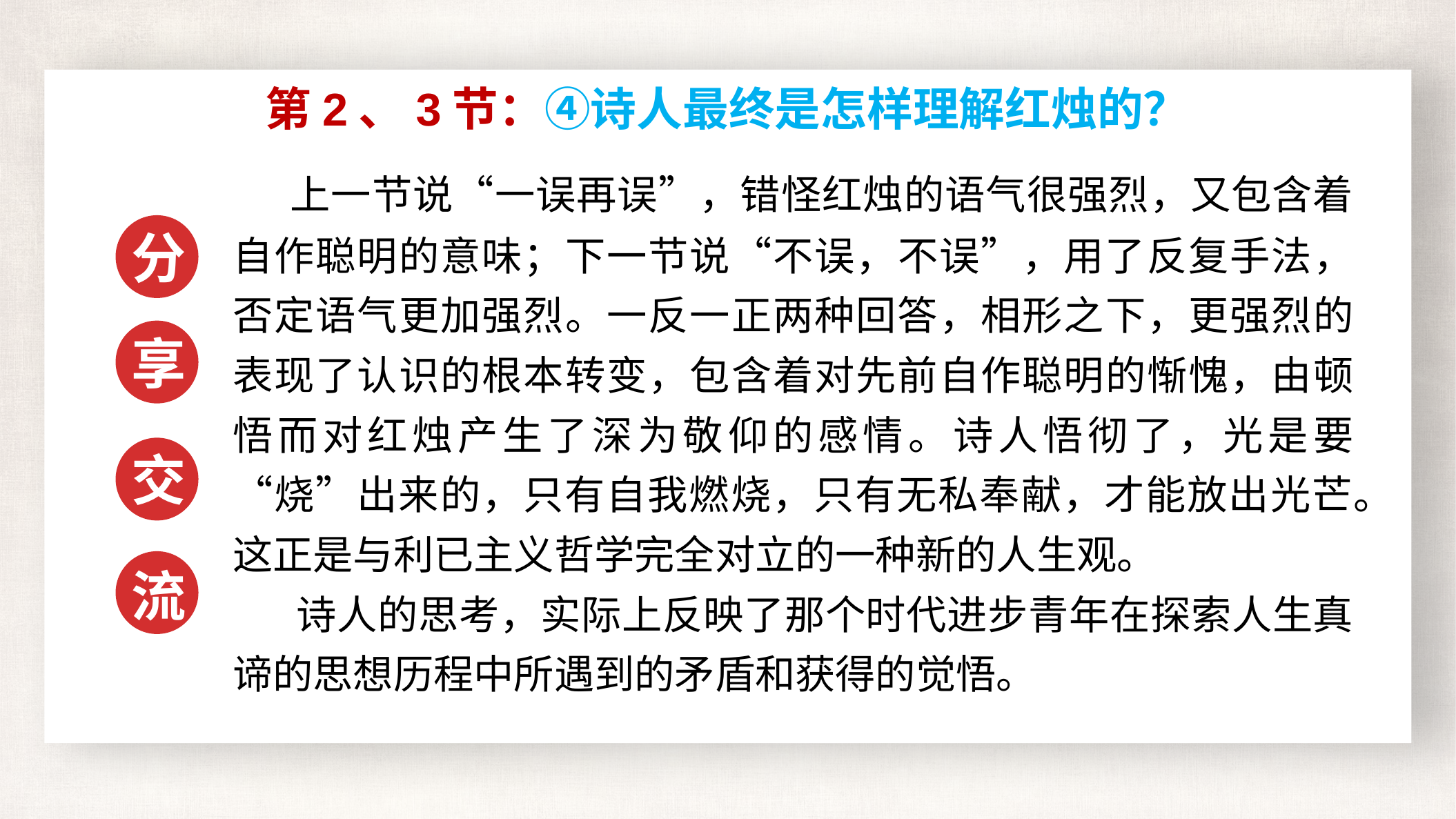

第2、3节：④诗人最终是怎样理解红烛的？
 上一节说“一误再误”，错怪红烛的语气很强烈，又包含着自作聪明的意味；下一节说“不误，不误”，用了反复手法，否定语气更加强烈。一反一正两种回答，相形之下，更强烈的表现了认识的根本转变，包含着对先前自作聪明的惭愧，由顿悟而对红烛产生了深为敬仰的感情。诗人悟彻了，光是要“烧”出来的，只有自我燃烧，只有无私奉献，才能放出光芒。这正是与利已主义哲学完全对立的一种新的人生观。
  诗人的思考，实际上反映了那个时代进步青年在探索人生真谛的思想历程中所遇到的矛盾和获得的觉悟。

分

享

交

流